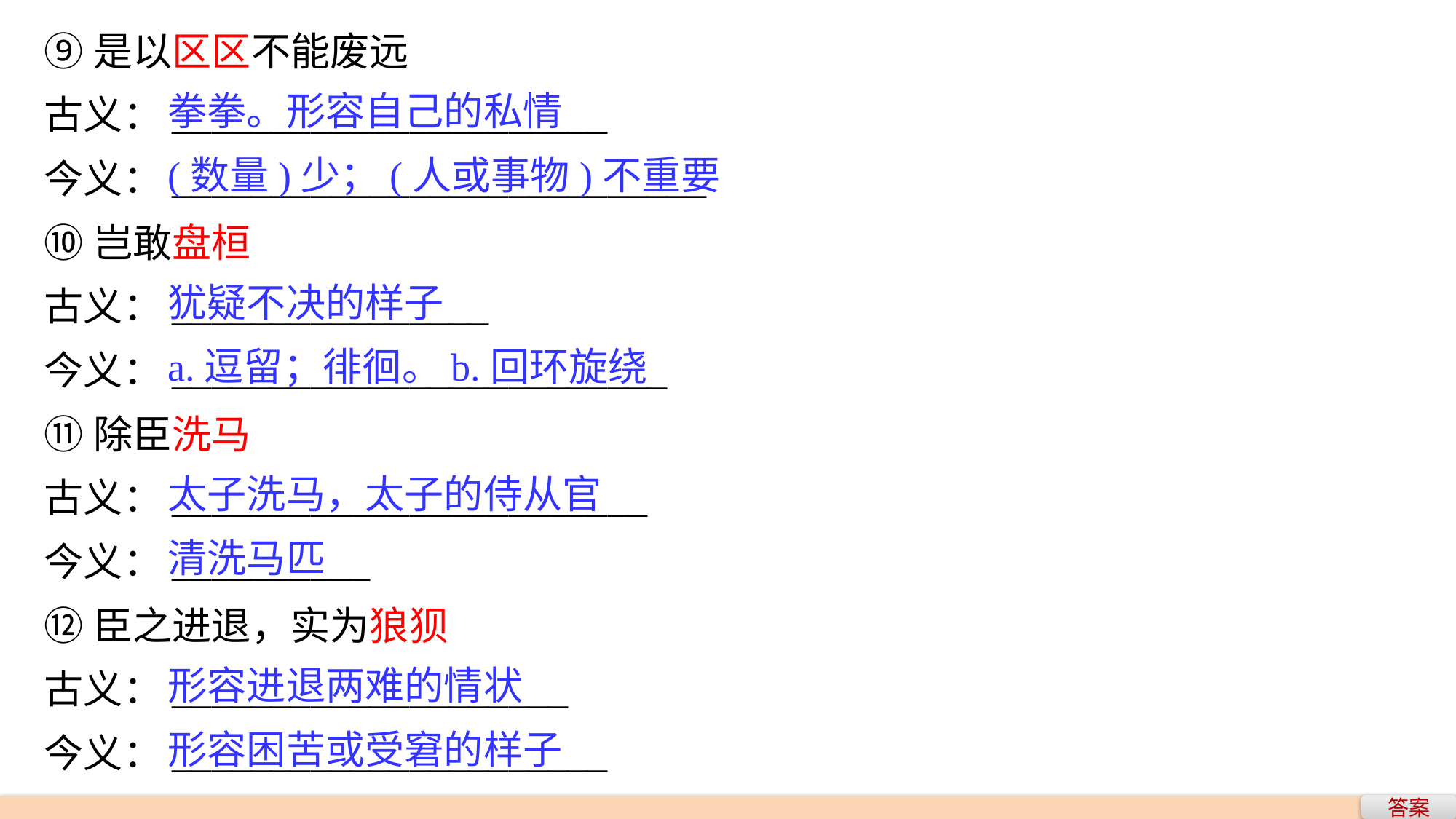

⑨是以区区不能废远
古义：______________________
今义：___________________________
⑩岂敢盘桓
古义：________________
今义：_________________________
⑪除臣洗马
古义：________________________
今义：__________
⑫臣之进退，实为狼狈
古义：____________________
今义：______________________
拳拳。形容自己的私情
(数量)少；(人或事物)不重要

犹疑不决的样子
a.逗留；徘徊。b.回环旋绕

太子洗马，太子的侍从官
清洗马匹

形容进退两难的情状
形容困苦或受窘的样子
答案